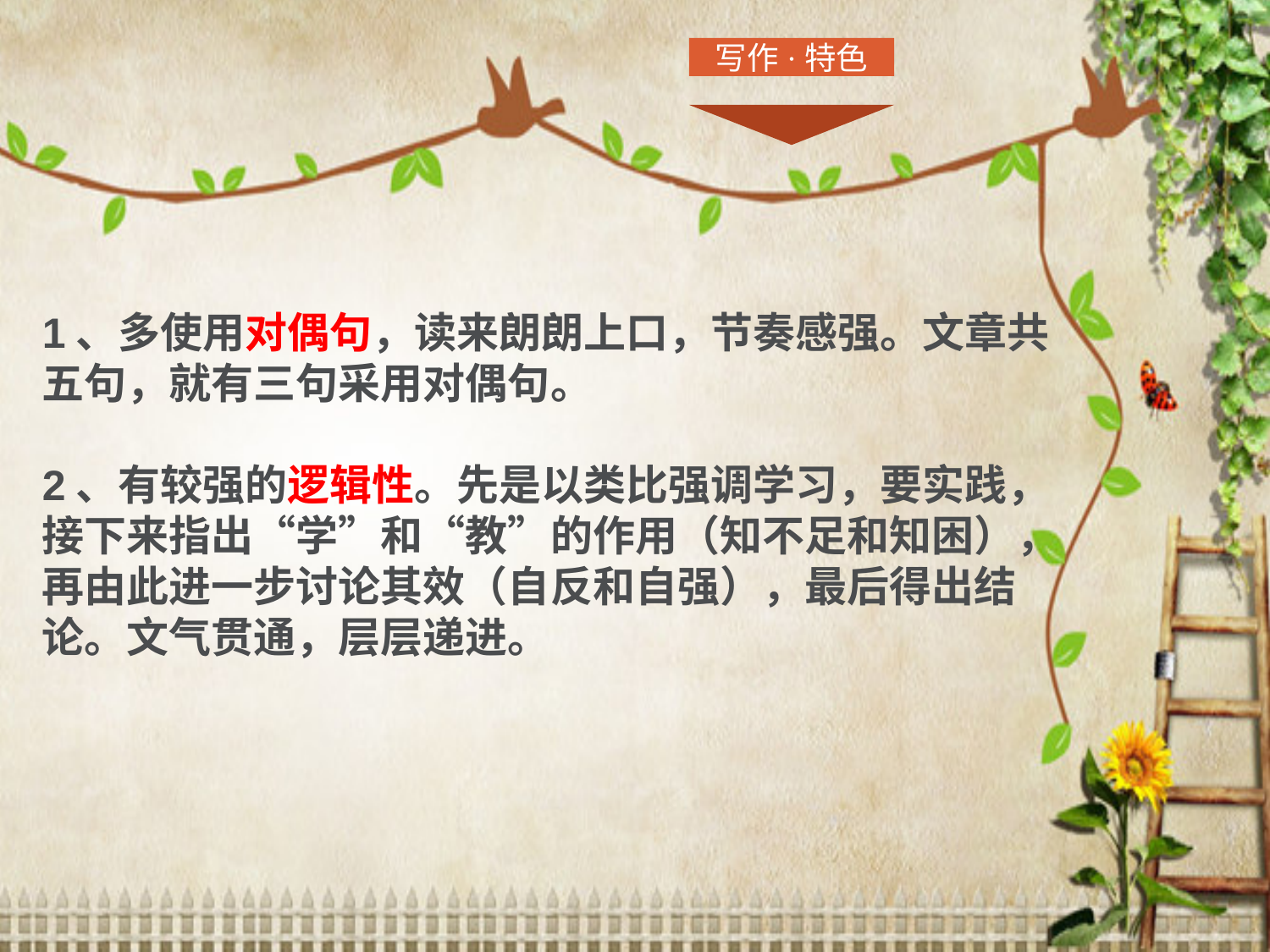

写作·特色

1、多使用对偶句，读来朗朗上口，节奏感强。文章共五句，就有三句采用对偶句。

2、有较强的逻辑性。先是以类比强调学习，要实践，接下来指出“学”和“教”的作用（知不足和知困），再由此进一步讨论其效（自反和自强），最后得出结论。文气贯通，层层递进。